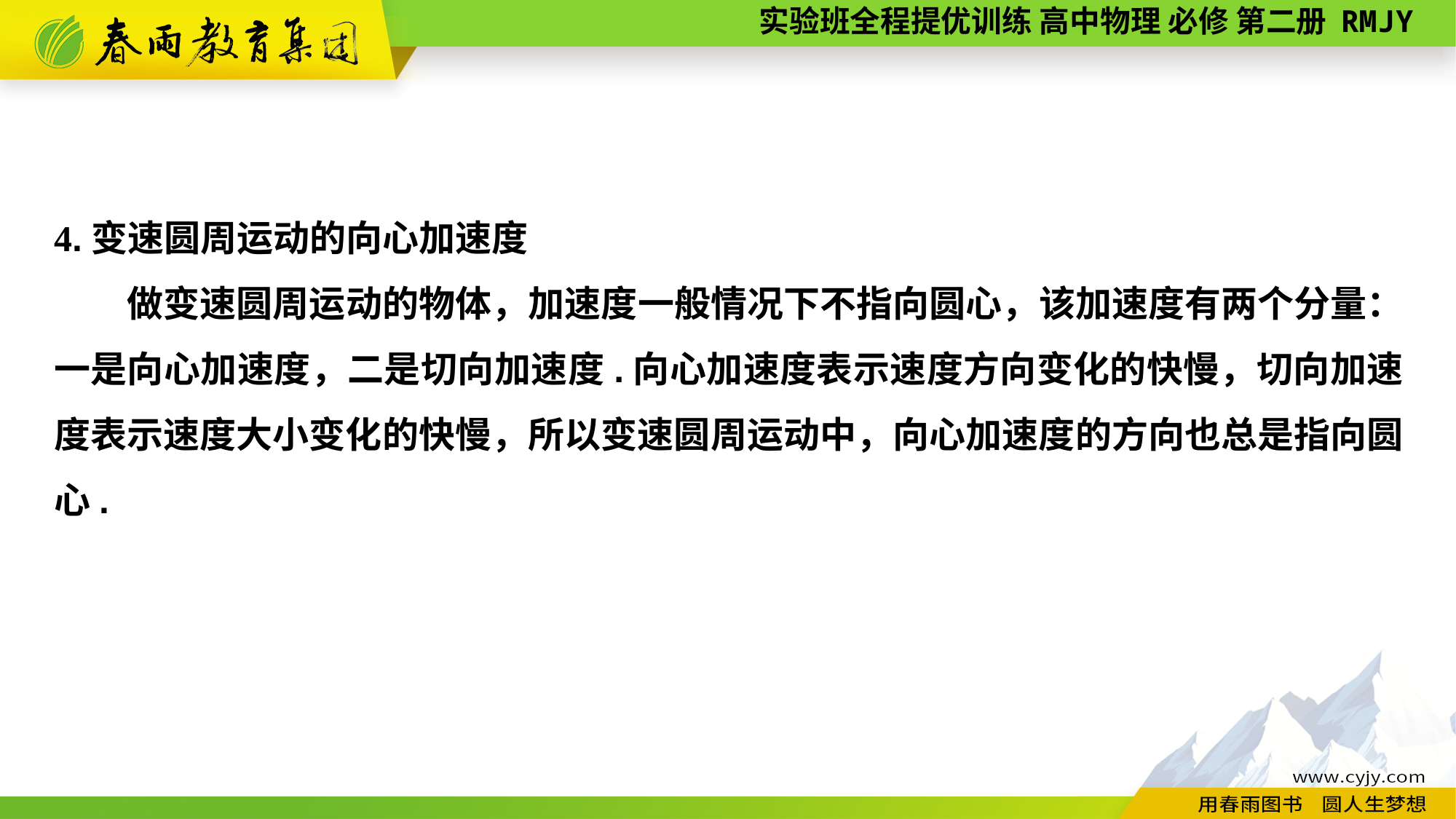

4.变速圆周运动的向心加速度
做变速圆周运动的物体，加速度一般情况下不指向圆心，该加速度有两个分量：一是向心加速度，二是切向加速度.向心加速度表示速度方向变化的快慢，切向加速度表示速度大小变化的快慢，所以变速圆周运动中，向心加速度的方向也总是指向圆心.